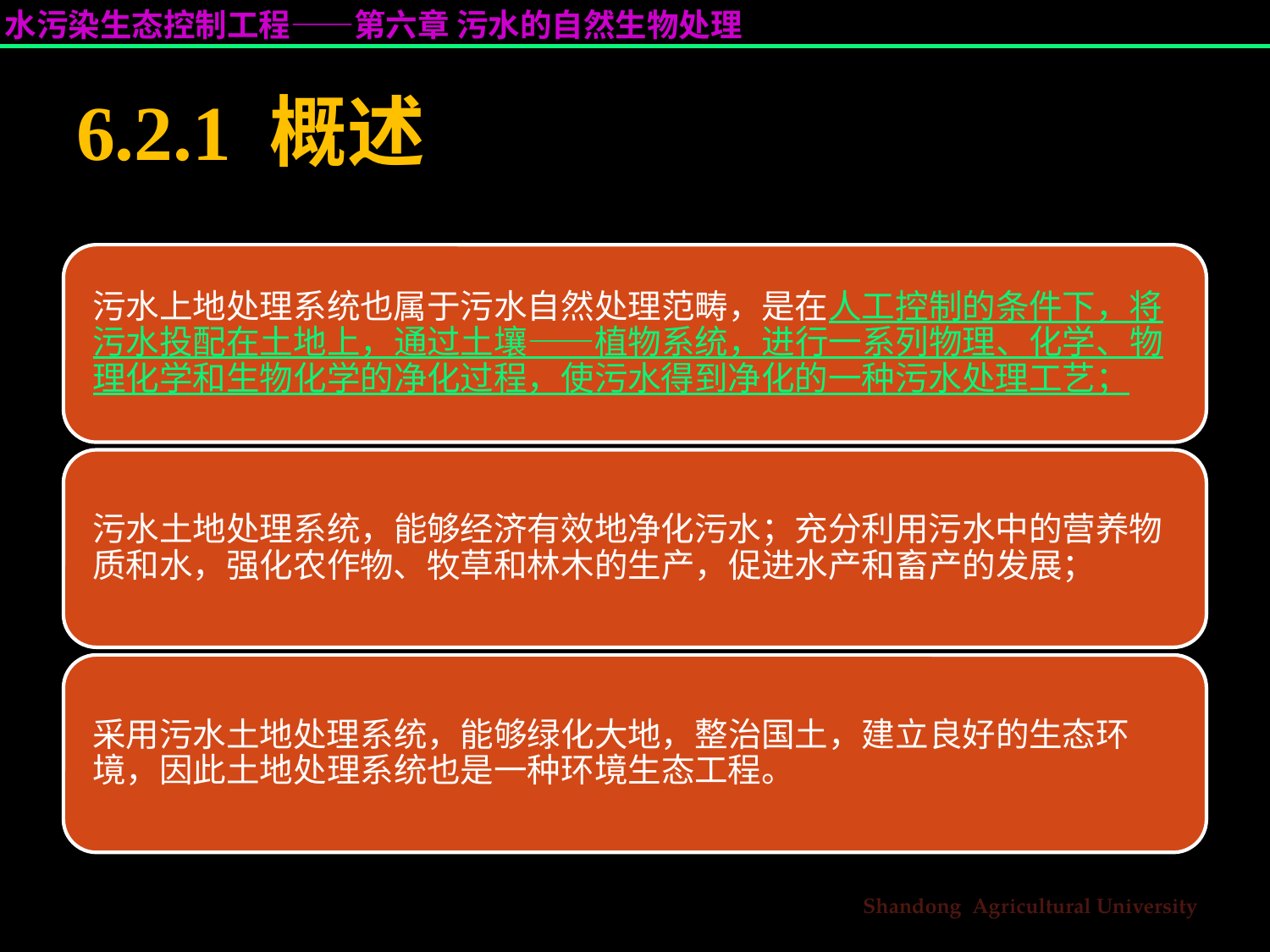

# 6.2.1 概述
污水上地处理系统也属于污水自然处理范畴，是在人工控制的条件下，将污水投配在土地上，通过土壤——植物系统，进行一系列物理、化学、物理化学和生物化学的净化过程，使污水得到净化的一种污水处理工艺；
污水土地处理系统，能够经济有效地净化污水；充分利用污水中的营养物质和水，强化农作物、牧草和林木的生产，促进水产和畜产的发展；
采用污水土地处理系统，能够绿化大地，整治国土，建立良好的生态环境，因此土地处理系统也是一种环境生态工程。